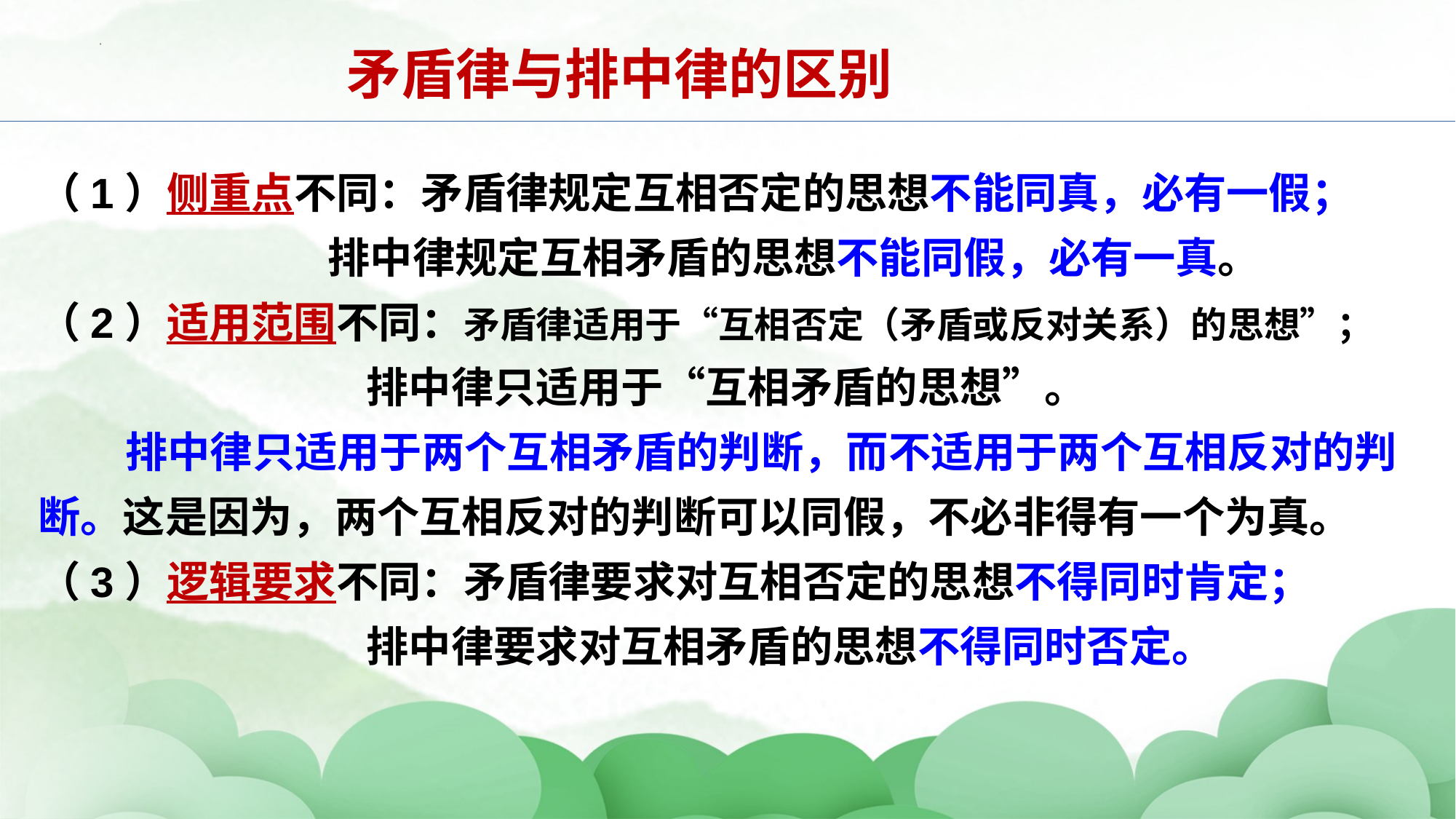

矛盾律与排中律的区别
（1）侧重点不同：矛盾律规定互相否定的思想不能同真，必有一假；
                             排中律规定互相矛盾的思想不能同假，必有一真。
（2）适用范围不同：矛盾律适用于“互相否定（矛盾或反对关系）的思想”；
                                 排中律只适用于“互相矛盾的思想”。
        排中律只适用于两个互相矛盾的判断，而不适用于两个互相反对的判断。这是因为，两个互相反对的判断可以同假，不必非得有一个为真。
（3）逻辑要求不同：矛盾律要求对互相否定的思想不得同时肯定；
                                 排中律要求对互相矛盾的思想不得同时否定。